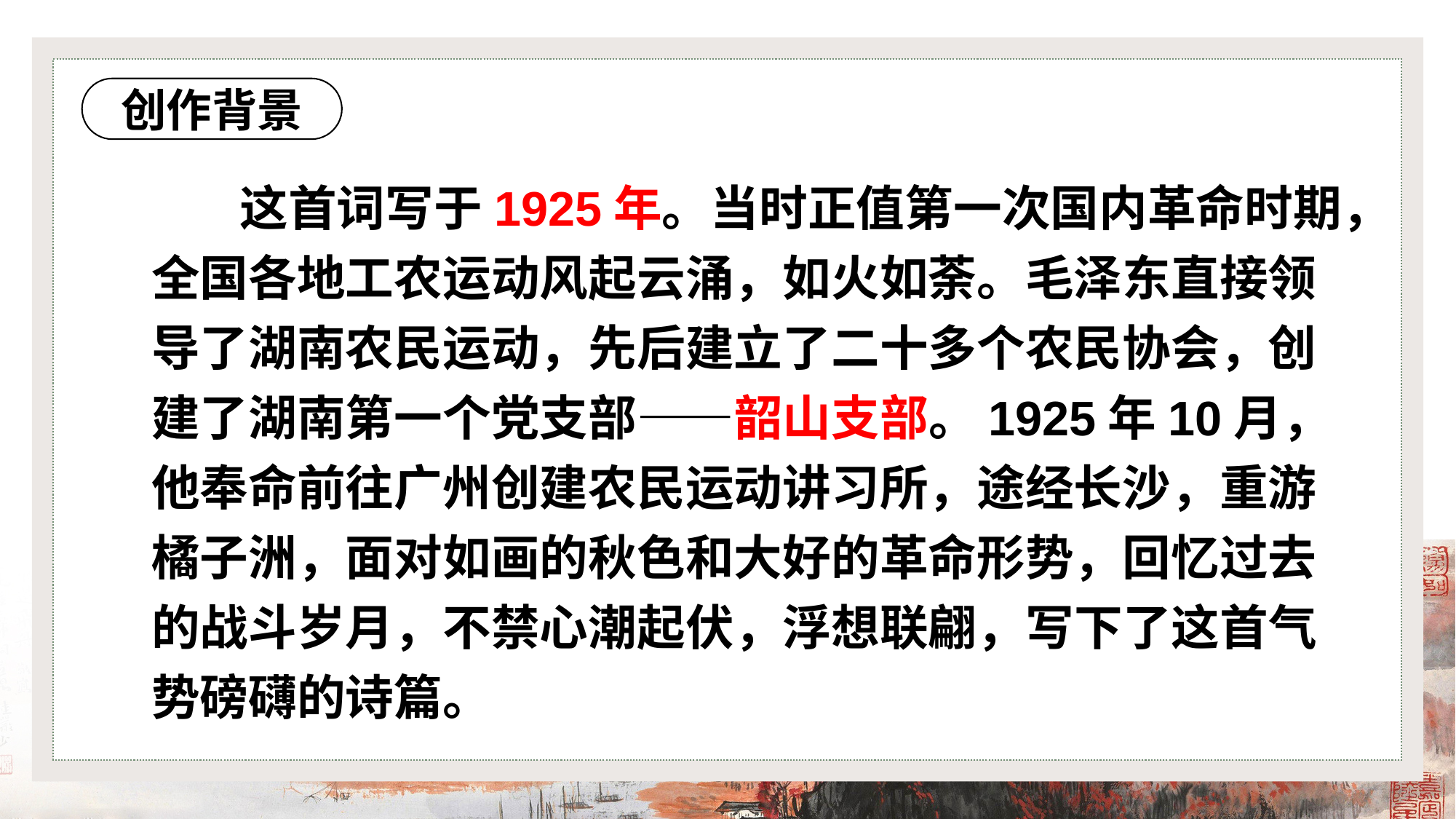

创作背景

  这首词写于1925年。当时正值第一次国内革命时期，全国各地工农运动风起云涌，如火如荼。毛泽东直接领导了湖南农民运动，先后建立了二十多个农民协会，创建了湖南第一个党支部——韶山支部。1925年10月，他奉命前往广州创建农民运动讲习所，途经长沙，重游橘子洲，面对如画的秋色和大好的革命形势，回忆过去的战斗岁月，不禁心潮起伏，浮想联翩，写下了这首气势磅礴的诗篇。